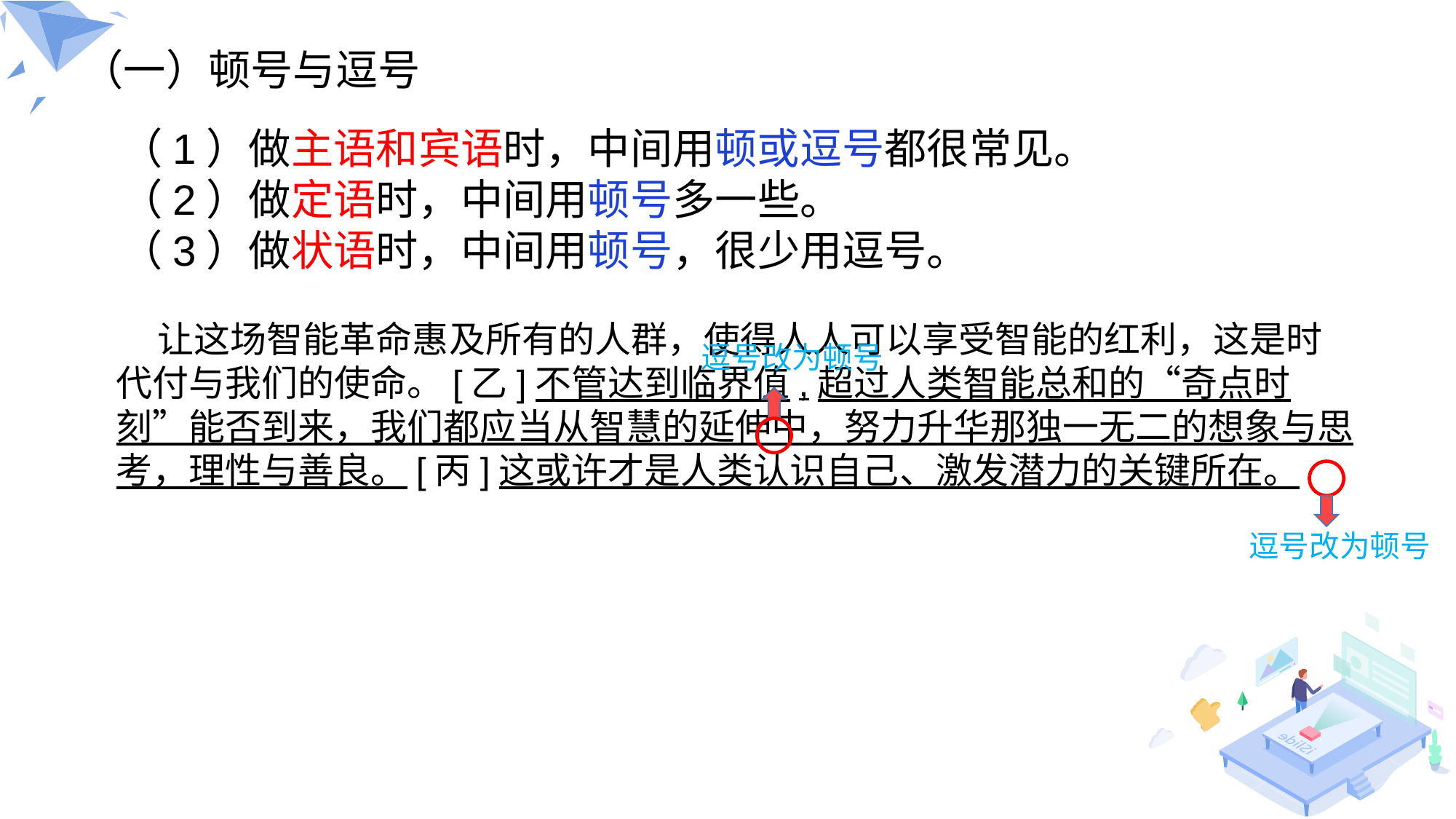

（一）顿号与逗号
（1）做主语和宾语时，中间用顿或逗号都很常见。
（2）做定语时，中间用顿号多一些。
（3）做状语时，中间用顿号，很少用逗号。

    让这场智能革命惠及所有的人群，使得人人可以享受智能的红利，这是时代付与我们的使命。[乙]不管达到临界值,超过人类智能总和的“奇点时刻”能否到来，我们都应当从智慧的延伸中，努力升华那独一无二的想象与思考，理性与善良。[丙]这或许才是人类认识自己、激发潜力的关键所在。

逗号改为顿号

逗号改为顿号